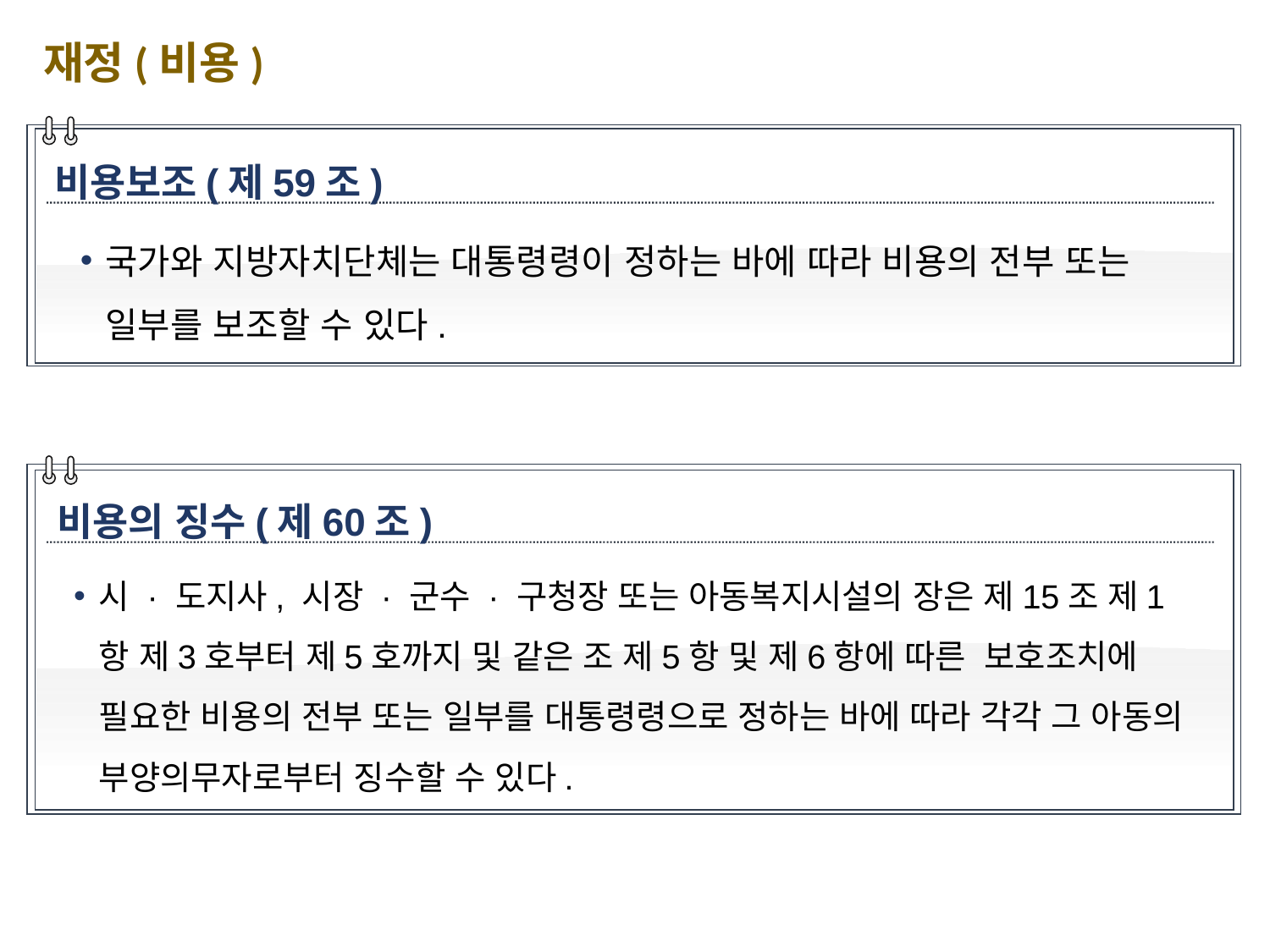

재정(비용)

비용보조(제59조)

국가와 지방자치단체는 대통령령이 정하는 바에 따라 비용의 전부 또는 일부를 보조할 수 있다.

비용의 징수(제60조)

시 · 도지사, 시장 · 군수 · 구청장 또는 아동복지시설의 장은 제15조 제1항 제3호부터 제5호까지 및 같은 조 제5항 및 제6항에 따른  보호조치에 필요한 비용의 전부 또는 일부를 대통령령으로 정하는 바에 따라 각각 그 아동의 부양의무자로부터 징수할 수 있다.